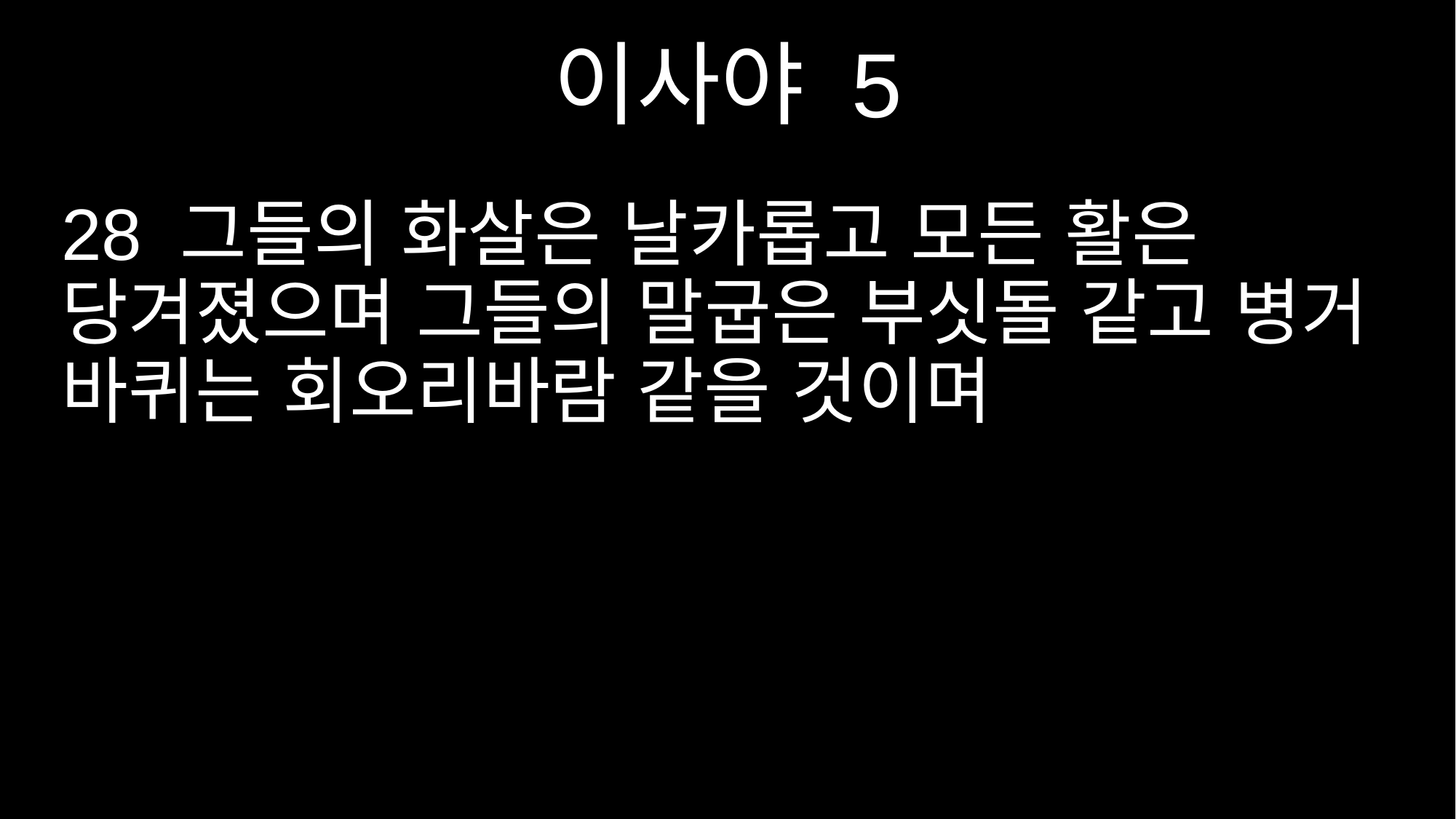

이사야 5
28 그들의 화살은 날카롭고 모든 활은 당겨졌으며 그들의 말굽은 부싯돌 같고 병거 바퀴는 회오리바람 같을 것이며